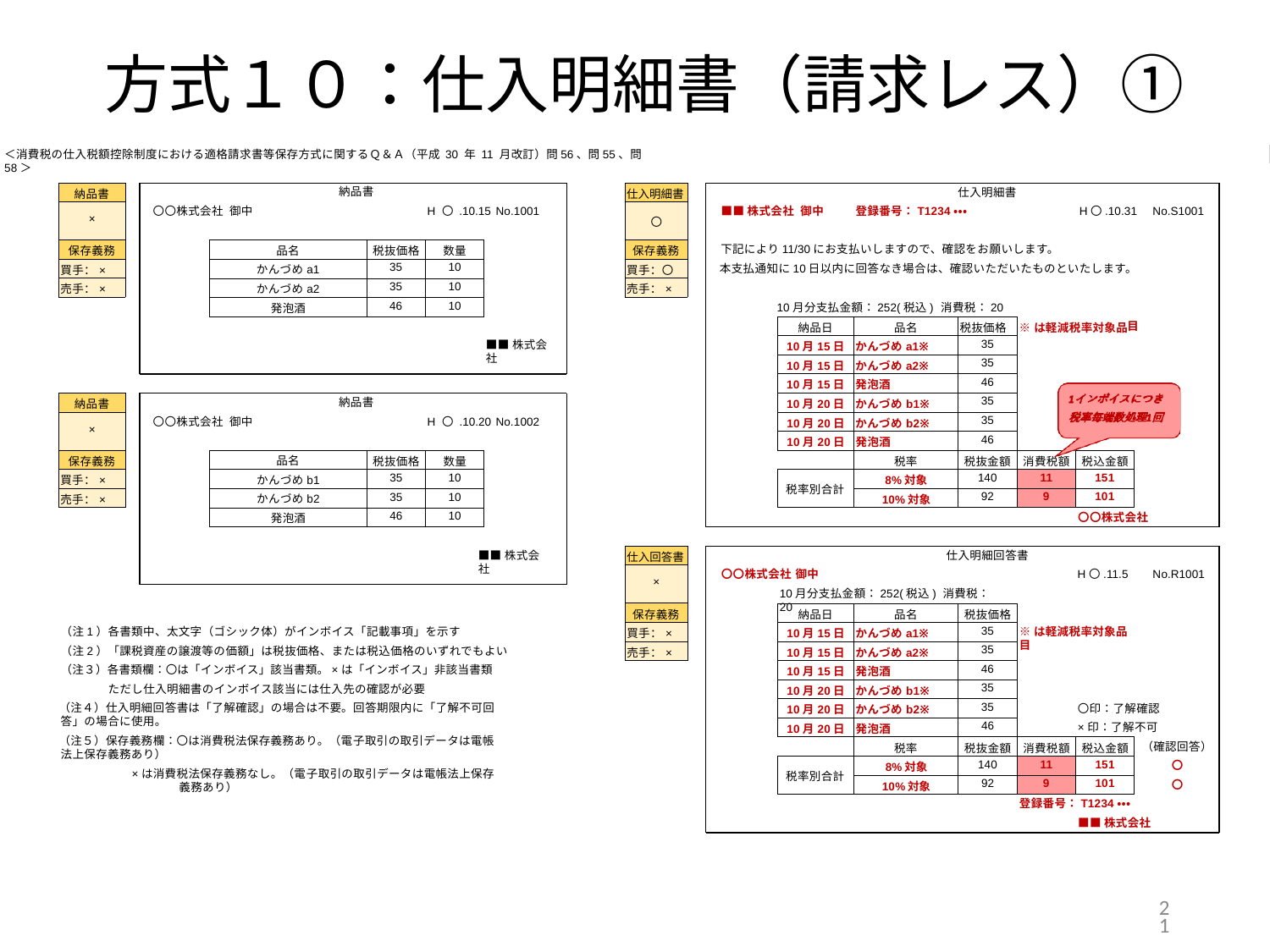

# 方式１０：仕入明細書（請求レス）①
＜消費税の仕入税額控除制度における適格請求書等保存方式に関するＱ＆Ａ（平成 30 年 11 月改訂）問56、問55、問58＞

仕入明細書
登録番号：T1234・・・	H〇.10.31	No.S1001
納品書
| 納品書 |
| --- |
| × |
| 保存義務 |
| 買手：× |
| 売手：× |

| 仕入明細書 |
| --- |
| 〇 |
| 保存義務 |
| 買手：〇 |
| 売手：× |

〇〇株式会社 御中
H 〇 .10.15 No.1001
■■株式会社 御中
下記により11/30にお支払いしますので、確認をお願いします。
本支払通知に10日以内に回答なき場合は、確認いただいたものといたします。

10月分支払金額：252(税込) 消費税：20
目
| 品名 | 税抜価格 | 数量 |
| --- | --- | --- |
| かんづめa1 | 35 | 10 |
| かんづめa2 | 35 | 10 |
| 発泡酒 | 46 | 10 |
| 納品日 | 品名 | 税抜価格 | ※は軽減税率対象品 |  |
| --- | --- | --- | --- | --- |
| 10月15日 | かんづめa1※ | 35 |  |  |
| 10月15日 | かんづめa2※ | 35 |  |  |
| 10月15日 | 発泡酒 | 46 |  |  |
| 10月20日 | かんづめb1※ | 35 |  |  |
| 10月20日 | かんづめb2※ | 35 |  |  |
| 10月20日 | 発泡酒 | 46 |  |  |
|  | 税率 | 税抜金額 | 消費税額 | 税込金額 |
| 税率別合計 | 8%対象 | 140 | 11 | 151 |
|  | 10%対象 | 92 | 9 | 101 |
■■株式会社

納品書
| 納品書 |
| --- |
| × |
| 保存義務 |
| 買手：× |
| 売手：× |

〇〇株式会社 御中
H 〇 .10.20 No.1002
| 品名 | 税抜価格 | 数量 |
| --- | --- | --- |
| かんづめb1 | 35 | 10 |
| かんづめb2 | 35 | 10 |
| 発泡酒 | 46 | 10 |
〇〇株式会社

| 仕入回答書 |
| --- |
| × |
| 保存義務 |
| 買手：× |
| 売手：× |

■■株式会社
仕入明細回答書

〇〇株式会社 御中
10月分支払金額：252(税込) 消費税：20
H〇.11.5	No.R1001

| 納品日 | 品名 | 税抜価格 |  |  |
| --- | --- | --- | --- | --- |
| 10月15日 | かんづめa1※ | 35 |  |  |
| 10月15日 | かんづめa2※ | 35 |  |  |
| 10月15日 | 発泡酒 | 46 |  |  |
| 10月20日 | かんづめb1※ | 35 |  |  |
| 10月20日 | かんづめb2※ | 35 |  |  |
| 10月20日 | 発泡酒 | 46 |  |  |
|  | 税率 | 税抜金額 | 消費税額 | 税込金額 |
| 税率別合計 | 8%対象 | 140 | 11 | 151 |
|  | 10%対象 | 92 | 9 | 101 |
（注1）各書類中、太文字（ゴシック体）がインボイス「記載事項」を示す
（注2）「課税資産の譲渡等の価額」は税抜価格、または税込価格のいずれでもよい
（注３）各書類欄：〇は「インボイス」該当書類。×は「インボイス」非該当書類 ただし仕入明細書のインボイス該当には仕入先の確認が必要
（注４）仕入明細回答書は「了解確認」の場合は不要。回答期限内に「了解不可回答」の場合に使用。
（注５）保存義務欄：〇は消費税法保存義務あり。（電子取引の取引データは電帳法上保存義務あり）
×は消費税法保存義務なし。（電子取引の取引データは電帳法上保存義務あり）
※は軽減税率対象品目
〇印：了解確認
×印：了解不可
（確認回答）
〇 〇
登録番号：T1234・・・
■■株式会社

21